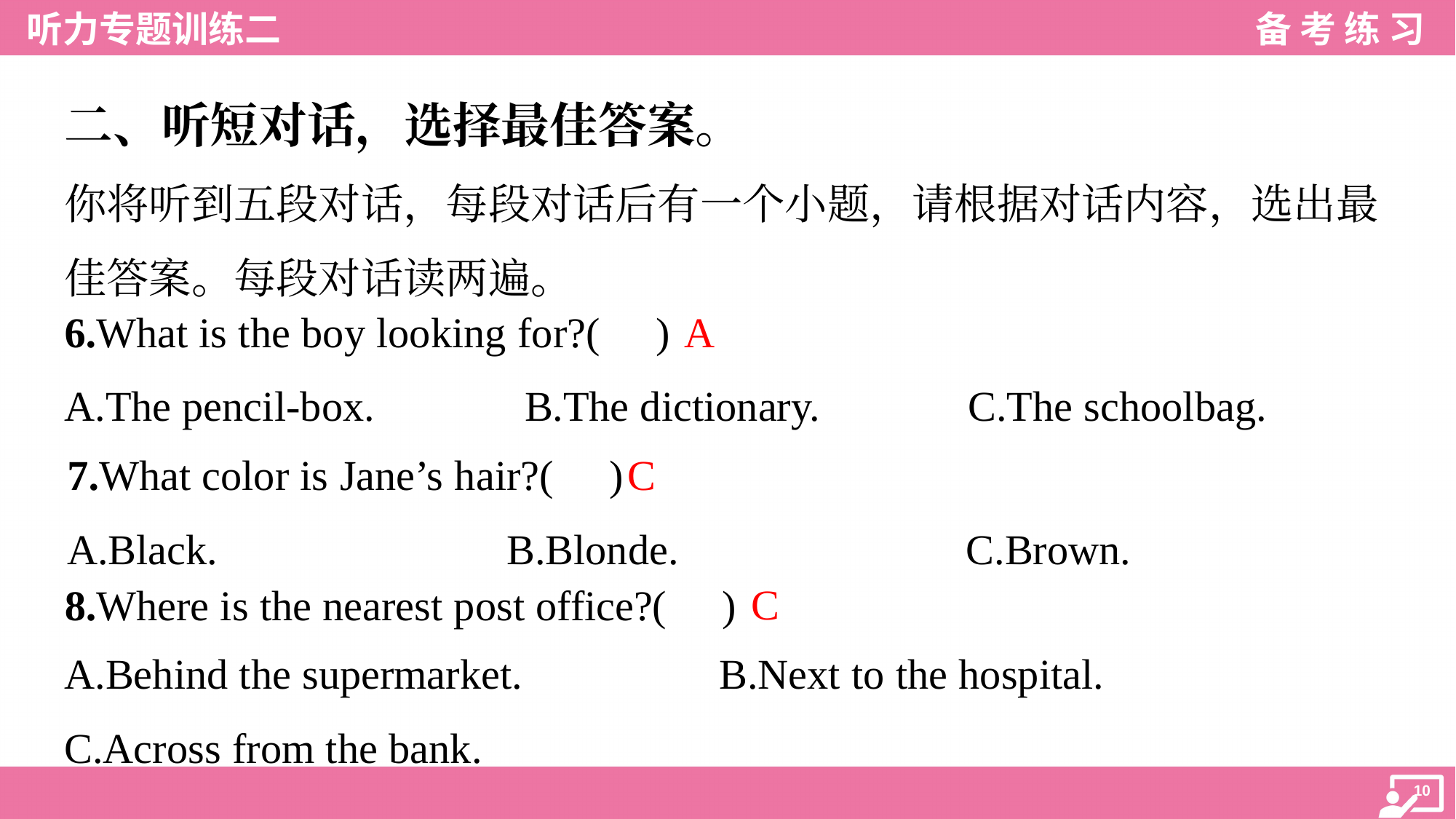

二、听短对话，选择最佳答案。
你将听到五段对话，每段对话后有一个小题，请根据对话内容，选出最
佳答案。每段对话读两遍。
A
6.What is the boy looking for?(     )
A.The pencil-box.	B.The dictionary.	C.The schoolbag.
C
7.What color is Jane’s hair?(     )
A.Black.	B.Blonde.	C.Brown.
C
8.Where is the nearest post office?(     )
A.Behind the supermarket.		B.Next to the hospital.
C.Across from the bank.